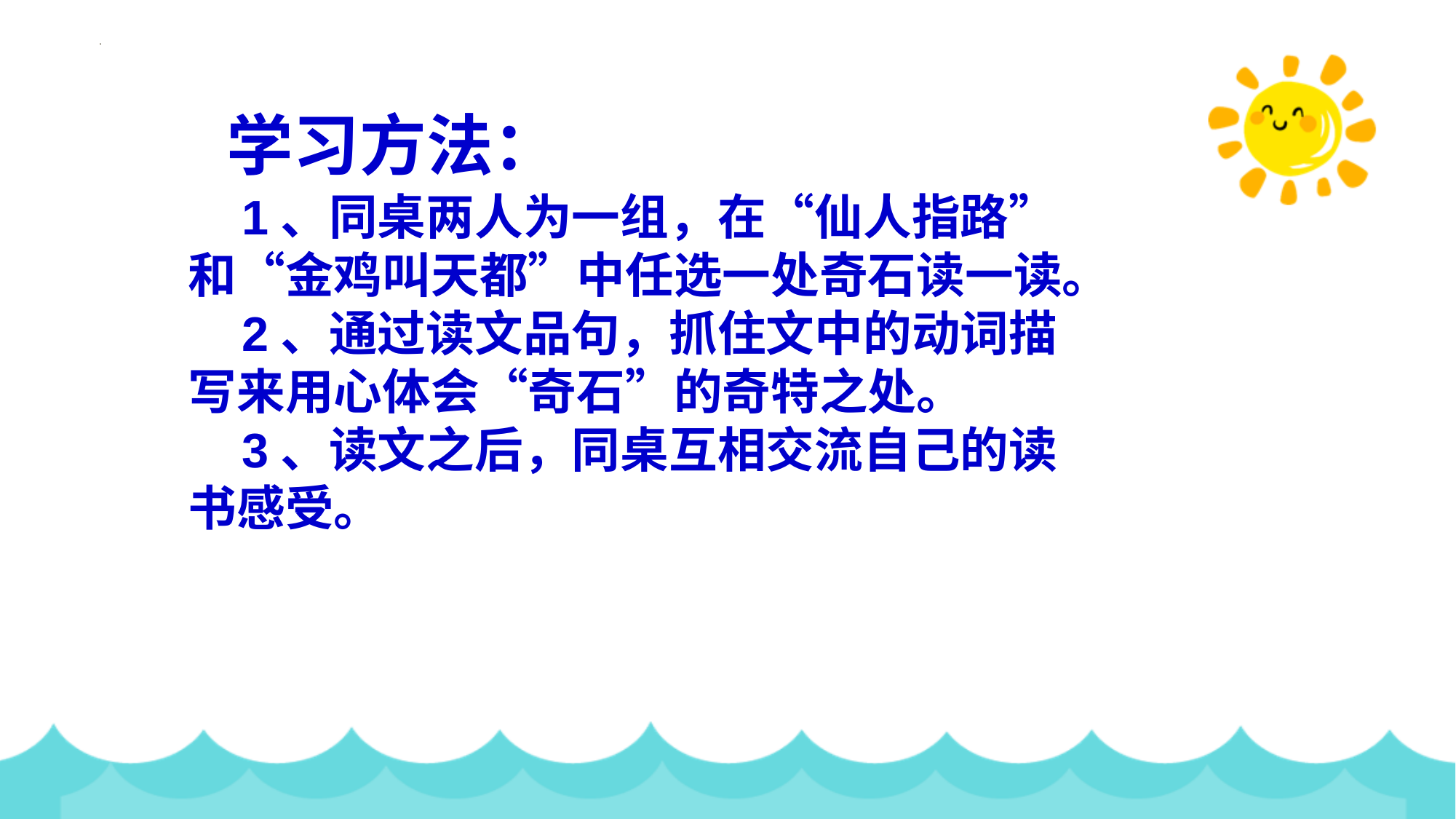

学习方法：
    1、同桌两人为一组，在“仙人指路”和“金鸡叫天都”中任选一处奇石读一读。
    2、通过读文品句，抓住文中的动词描写来用心体会“奇石”的奇特之处。
    3、读文之后，同桌互相交流自己的读书感受。